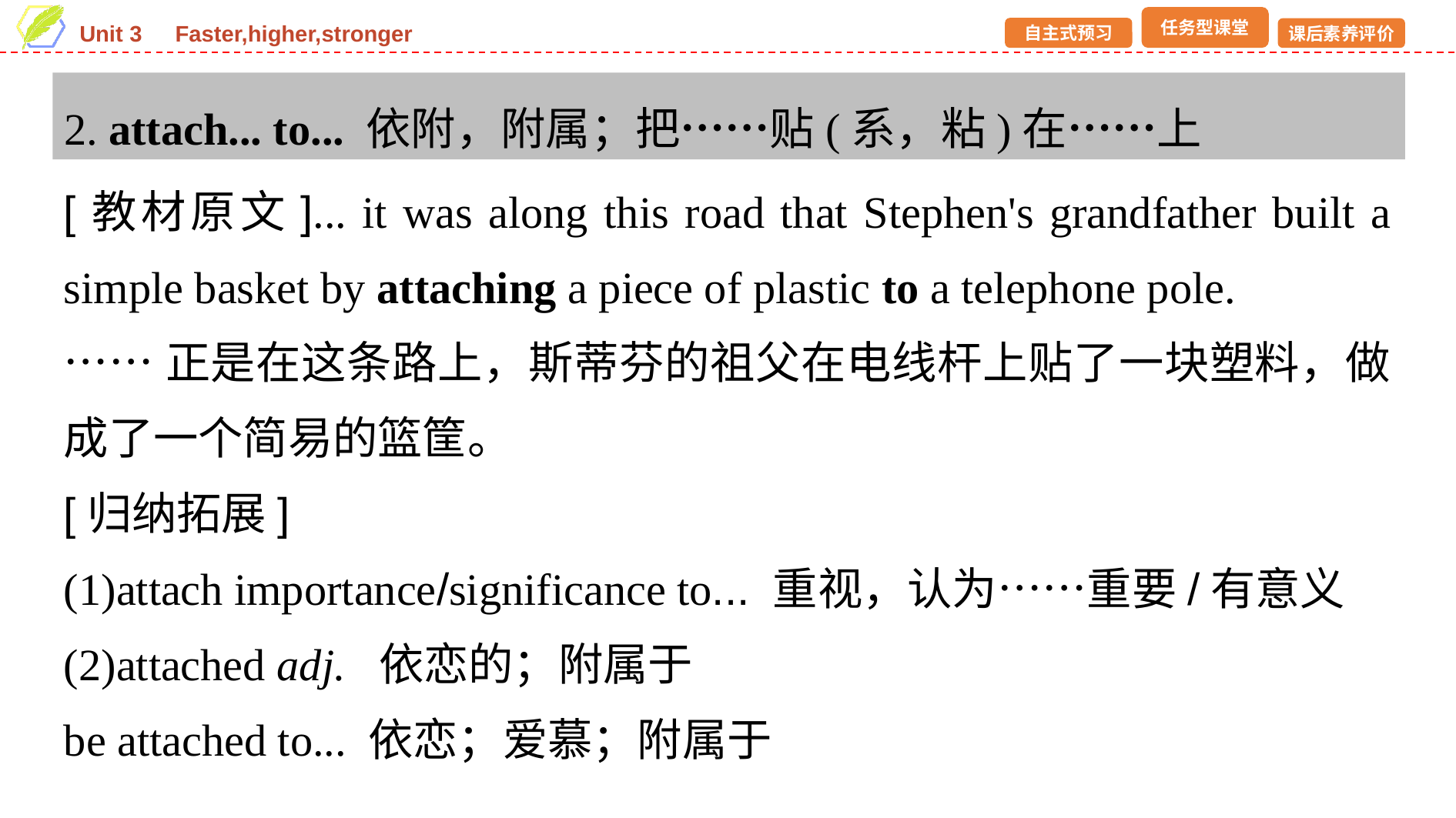

2. attach... to... 依附，附属；把……贴(系，粘)在……上
[教材原文]... it was along this road that Stephen's grandfather built a simple basket by attaching a piece of plastic to a telephone pole.
……正是在这条路上，斯蒂芬的祖父在电线杆上贴了一块塑料，做成了一个简易的篮筐。
[归纳拓展]
(1)attach importance/significance to... 重视，认为……重要/有意义
(2)attached adj.  依恋的；附属于
be attached to... 依恋；爱慕；附属于